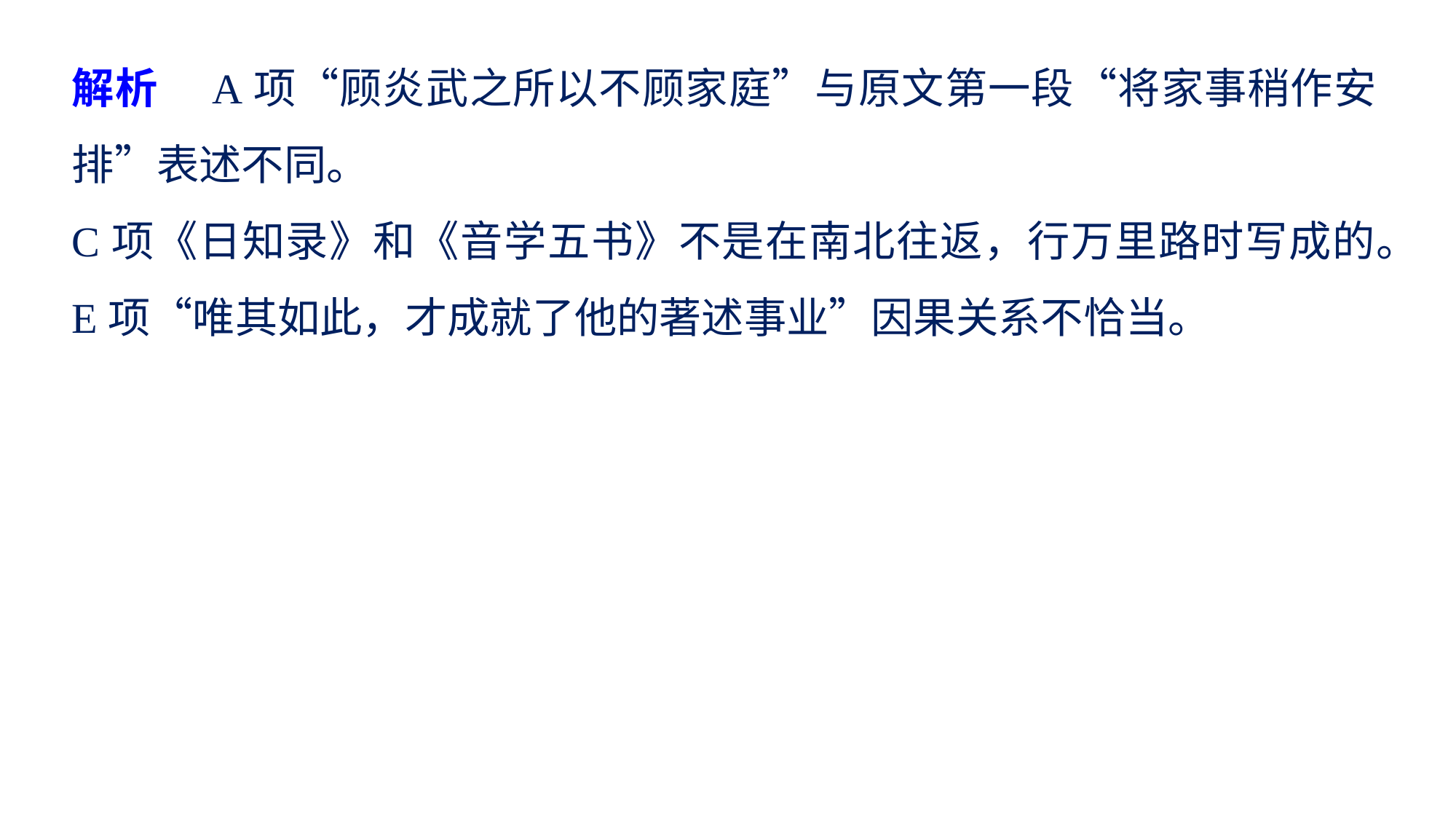

解析　A项“顾炎武之所以不顾家庭”与原文第一段“将家事稍作安排”表述不同。
C项《日知录》和《音学五书》不是在南北往返，行万里路时写成的。
E项“唯其如此，才成就了他的著述事业”因果关系不恰当。